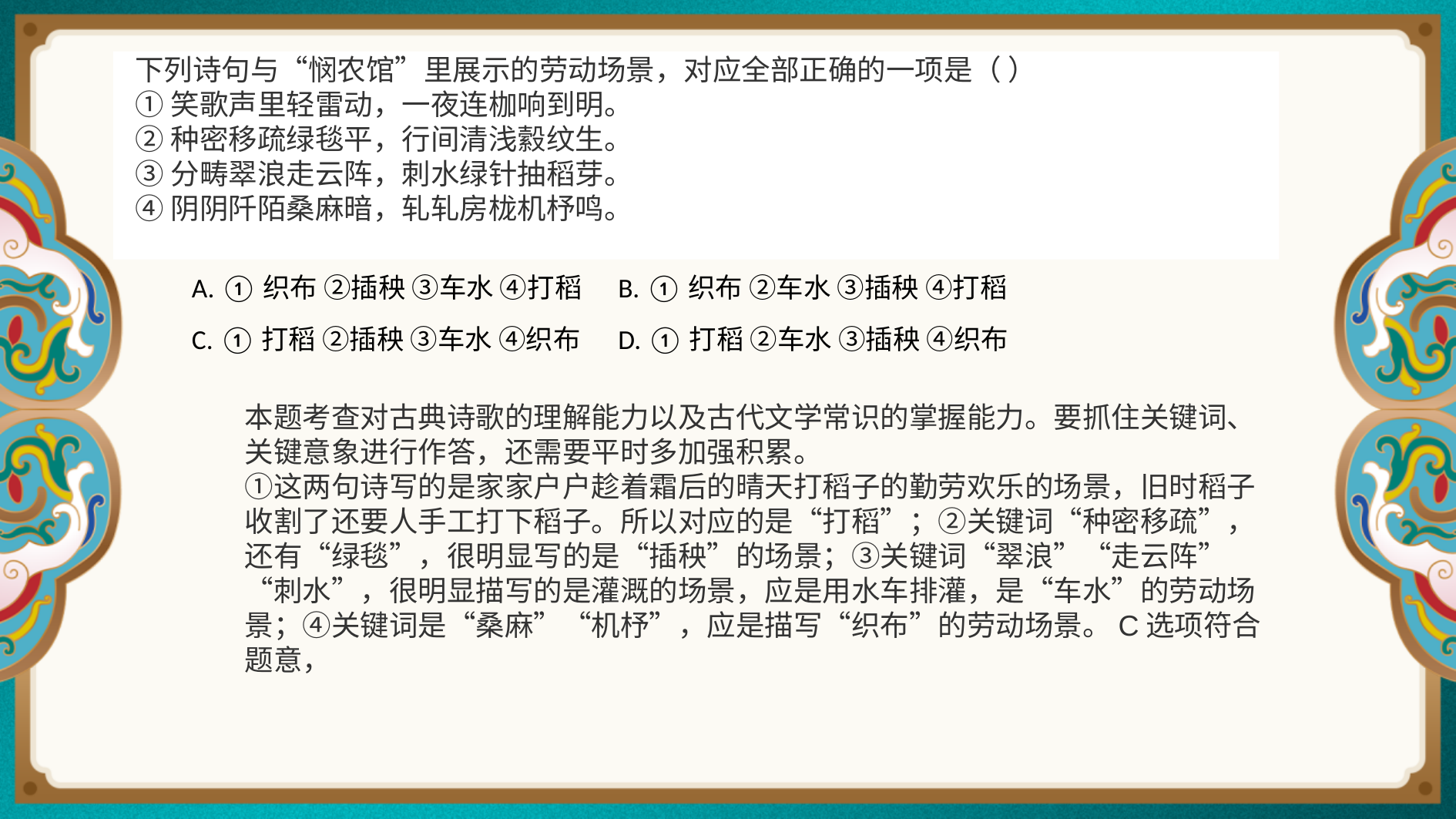

下列诗句与“悯农馆”里展示的劳动场景，对应全部正确的一项是（ ）
①笑歌声里轻雷动，一夜连枷响到明。
②种密移疏绿毯平，行间清浅縠纹生。
③分畴翠浪走云阵，刺水绿针抽稻芽。
④阴阴阡陌桑麻暗，轧轧房栊机杼鸣。

| A. ①织布 ②插秧 ③车水 ④打稻 | B. ①织布 ②车水 ③插秧 ④打稻 |
| --- | --- |
| C. ①打稻 ②插秧 ③车水 ④织布 | D. ①打稻 ②车水 ③插秧 ④织布 |
本题考查对古典诗歌的理解能力以及古代文学常识的掌握能力。要抓住关键词、关键意象进行作答，还需要平时多加强积累。
①这两句诗写的是家家户户趁着霜后的晴天打稻子的勤劳欢乐的场景，旧时稻子收割了还要人手工打下稻子。所以对应的是“打稻”；②关键词“种密移疏”，还有“绿毯”，很明显写的是“插秧”的场景；③关键词“翠浪”“走云阵”“刺水”，很明显描写的是灌溉的场景，应是用水车排灌，是“车水”的劳动场景；④关键词是“桑麻”“机杼”，应是描写“织布”的劳动场景。C选项符合题意，